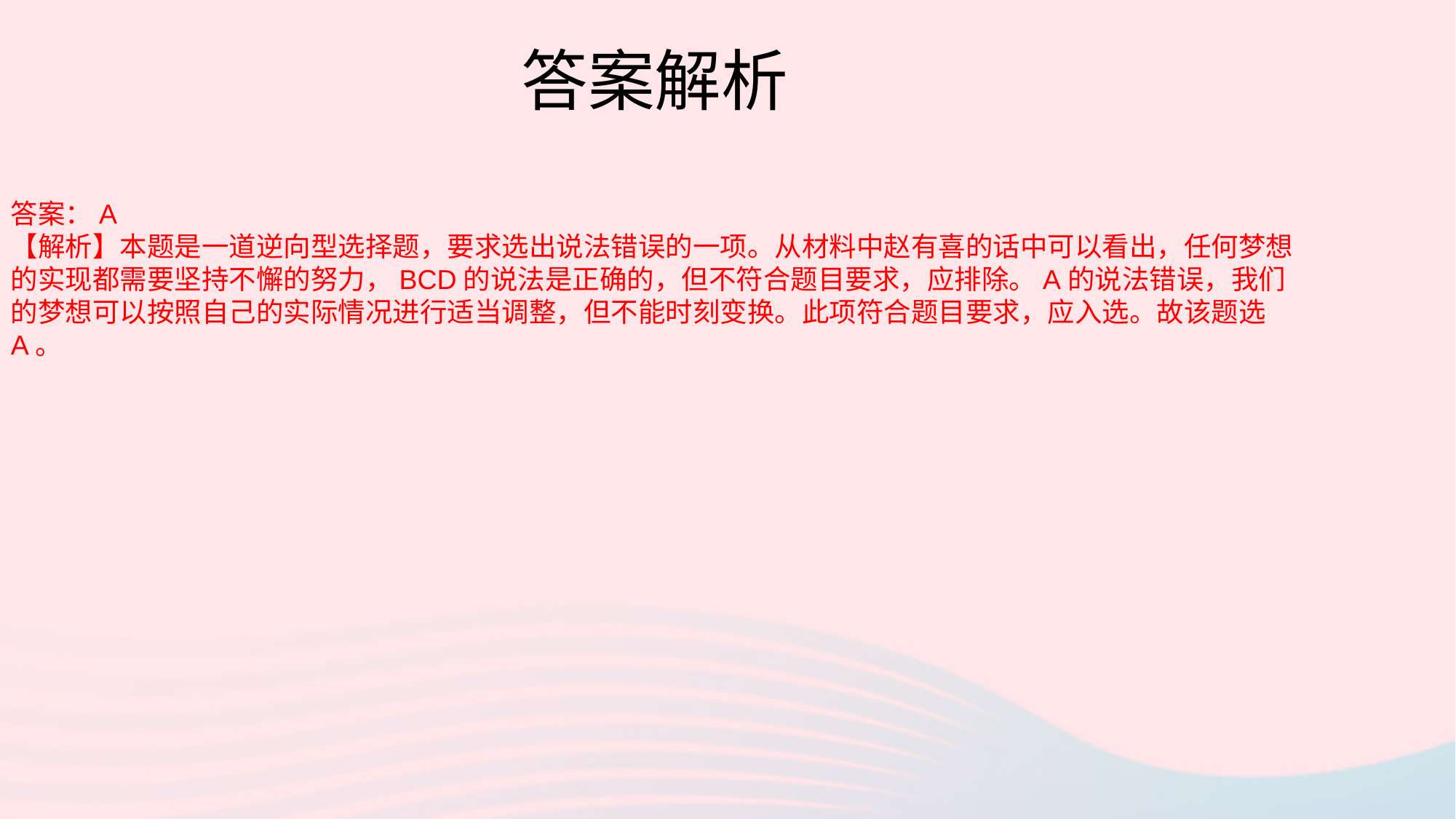

答案解析
答案：A
【解析】本题是一道逆向型选择题，要求选出说法错误的一项。从材料中赵有喜的话中可以看出，任何梦想的实现都需要坚持不懈的努力，BCD的说法是正确的，但不符合题目要求，应排除。A的说法错误，我们的梦想可以按照自己的实际情况进行适当调整，但不能时刻变换。此项符合题目要求，应入选。故该题选A。